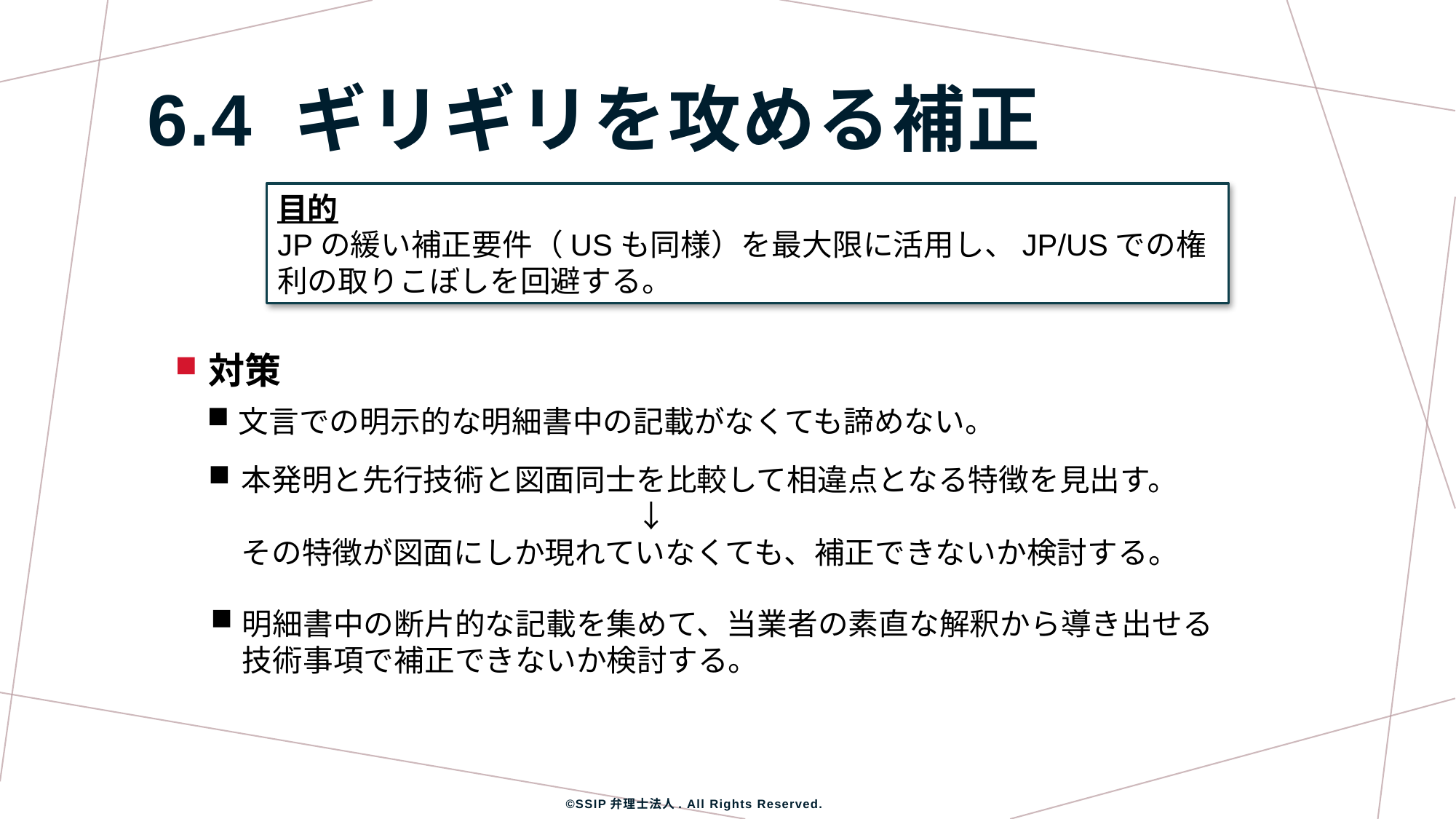

6.4 ギリギリを攻める補正
目的
JPの緩い補正要件（USも同様）を最大限に活用し、JP/USでの権利の取りこぼしを回避する。
対策

文言での明示的な明細書中の記載がなくても諦めない。

本発明と先行技術と図面同士を比較して相違点となる特徴を見出す。
　　　　　　　　　　　　　↓
その特徴が図面にしか現れていなくても、補正できないか検討する。

明細書中の断片的な記載を集めて、当業者の素直な解釈から導き出せる
技術事項で補正できないか検討する。

©SSIP弁理士法人. All Rights Reserved.